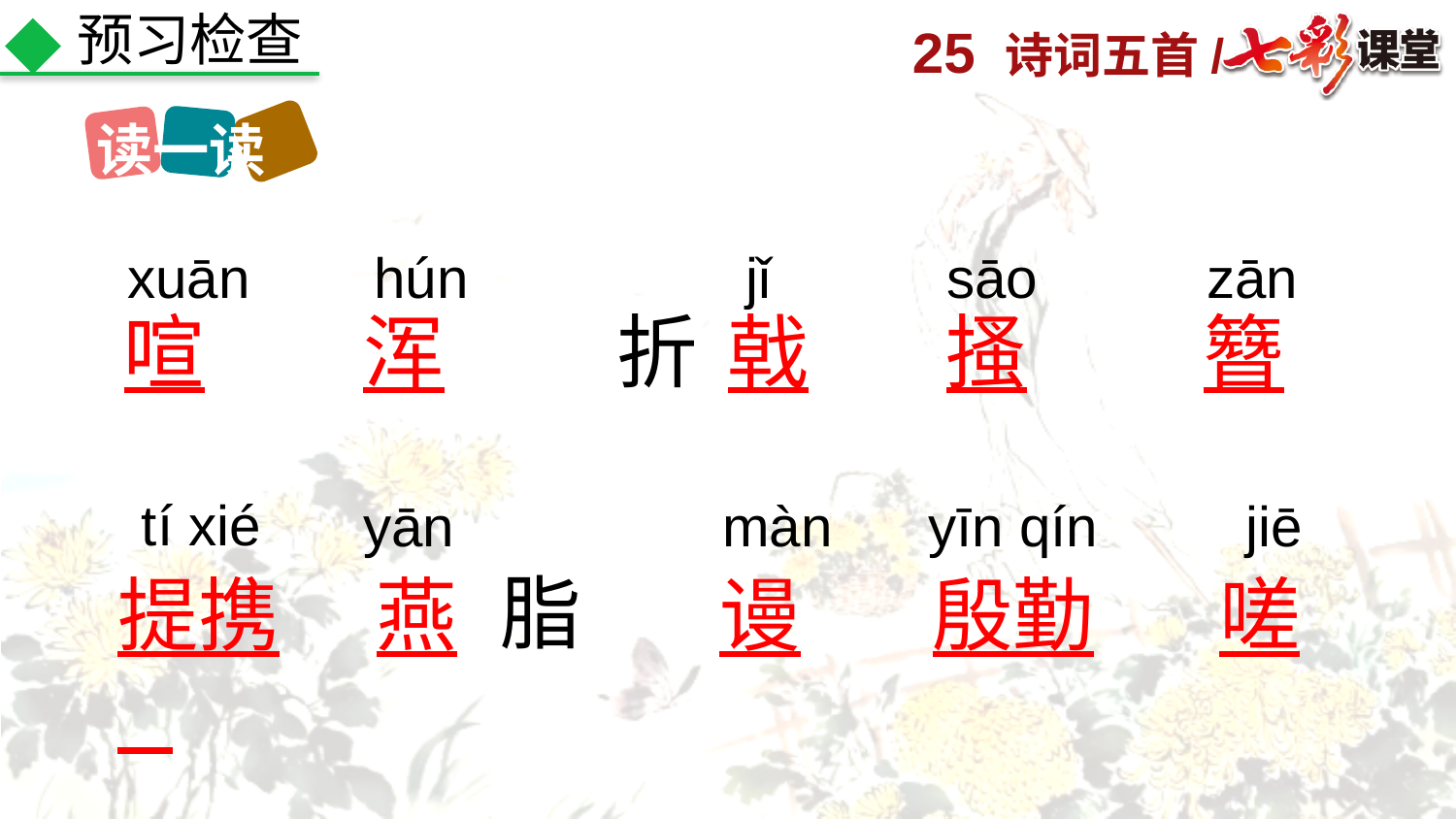

预习检查

读一读

xuān
hún
jǐ
sāo
zān
喧
浑
折
戟
搔
簪
tí xié
yān
màn
yīn qín
jiē
脂
提携
燕
谩
殷勤
嗟